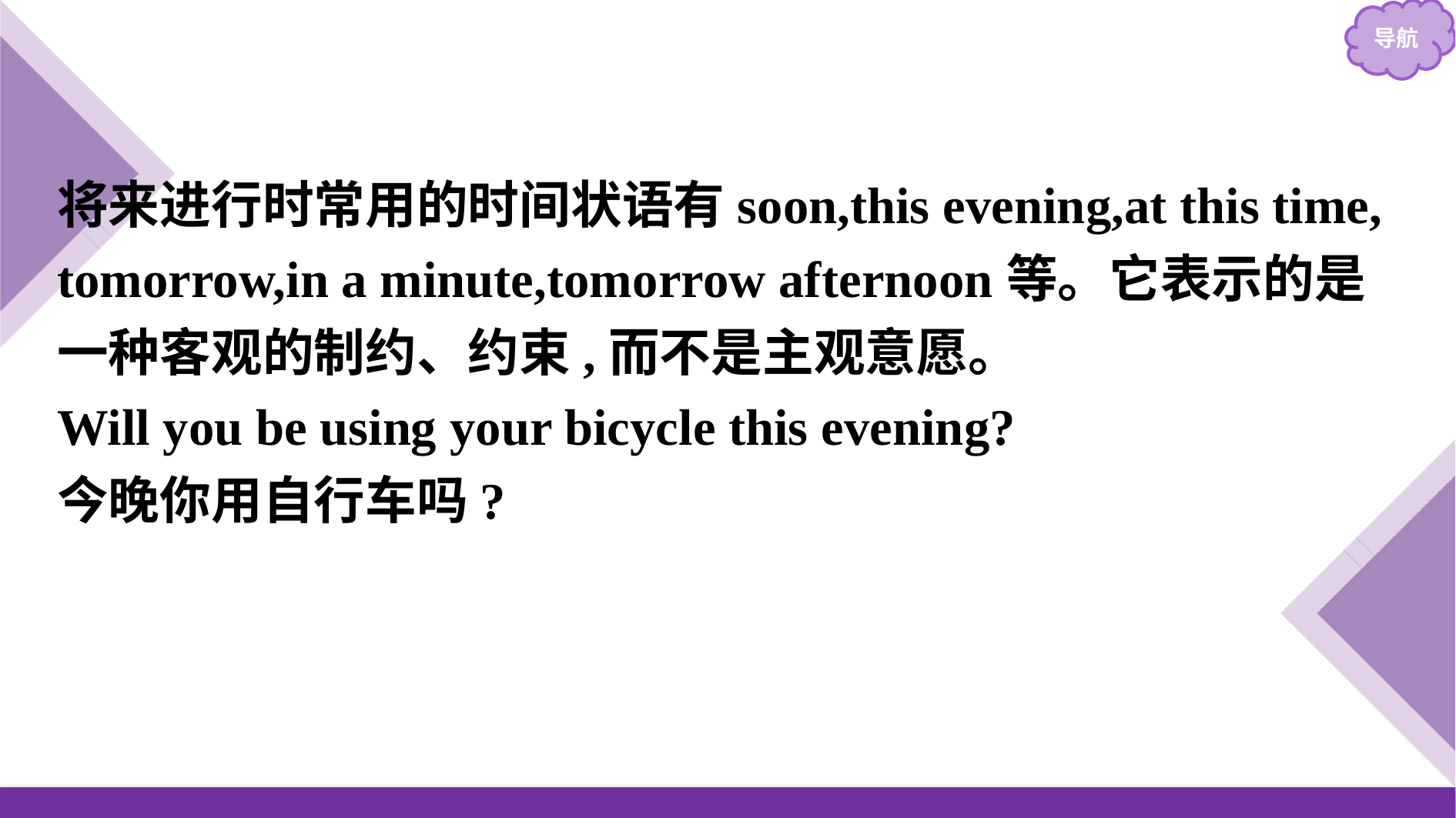

将来进行时常用的时间状语有soon,this evening,at this time, tomorrow,in a minute,tomorrow afternoon等。它表示的是一种客观的制约、约束,而不是主观意愿。
Will you be using your bicycle this evening?
今晚你用自行车吗?